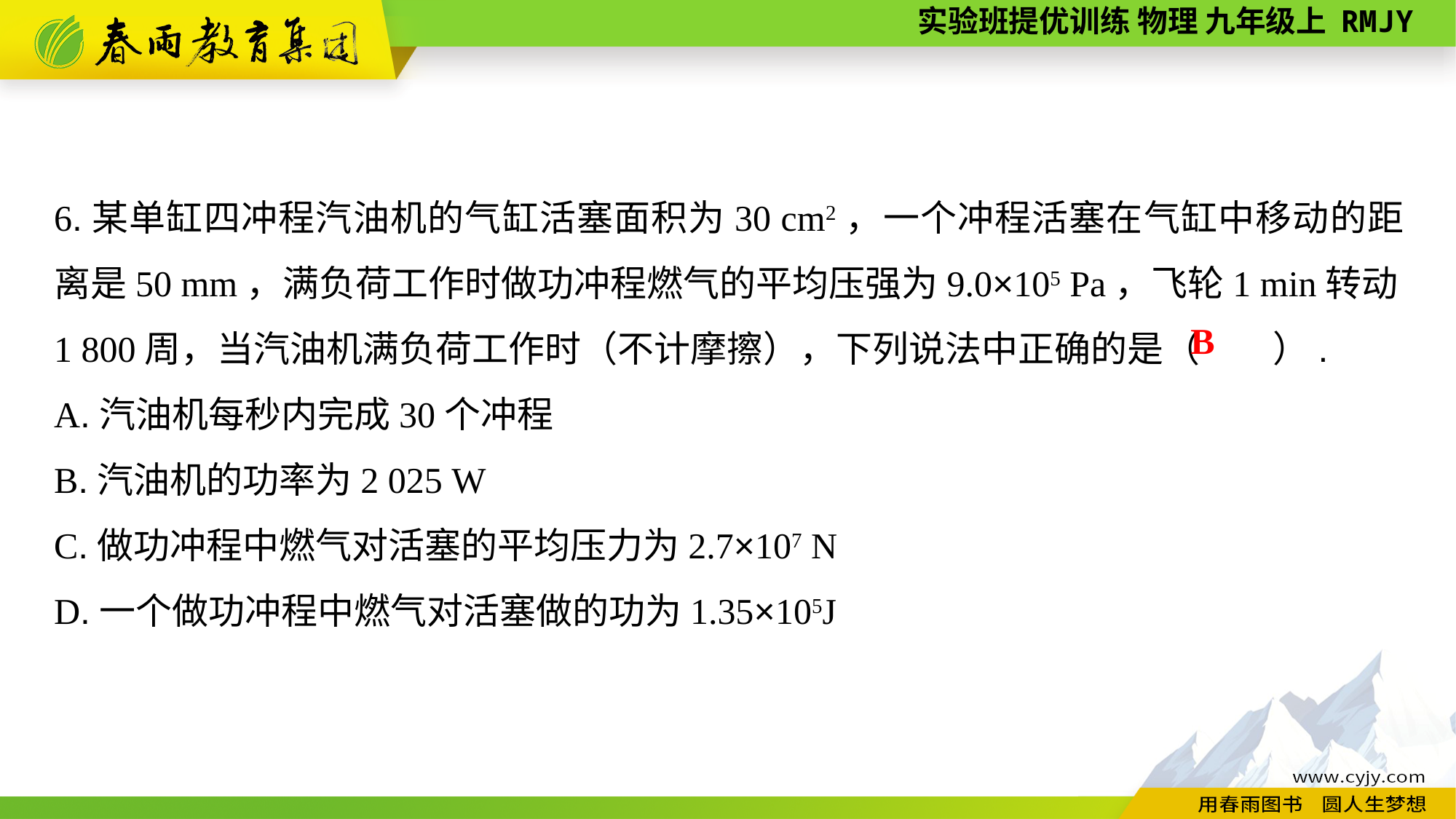

6.某单缸四冲程汽油机的气缸活塞面积为30 cm2，一个冲程活塞在气缸中移动的距离是50 mm，满负荷工作时做功冲程燃气的平均压强为9.0×105 Pa，飞轮1 min转动1 800周，当汽油机满负荷工作时（不计摩擦），下列说法中正确的是（　　）.
A.汽油机每秒内完成30个冲程
B.汽油机的功率为2 025 W
C.做功冲程中燃气对活塞的平均压力为2.7×107 N
D.一个做功冲程中燃气对活塞做的功为1.35×105J
B